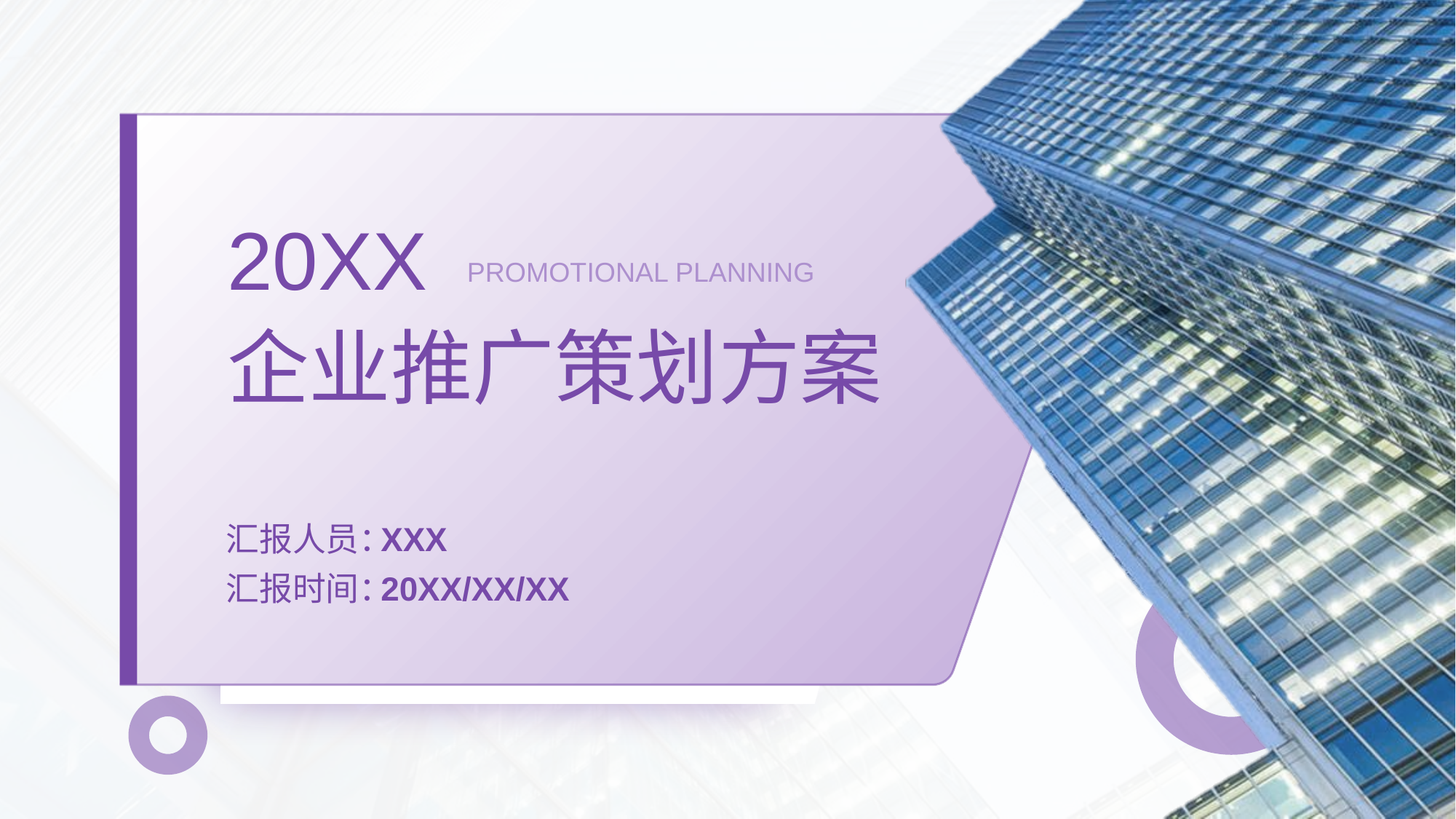

20XX
企业推广策划方案
PROMOTIONAL PLANNING
汇报人员：
汇报时间：
XXX
20XX/XX/XX